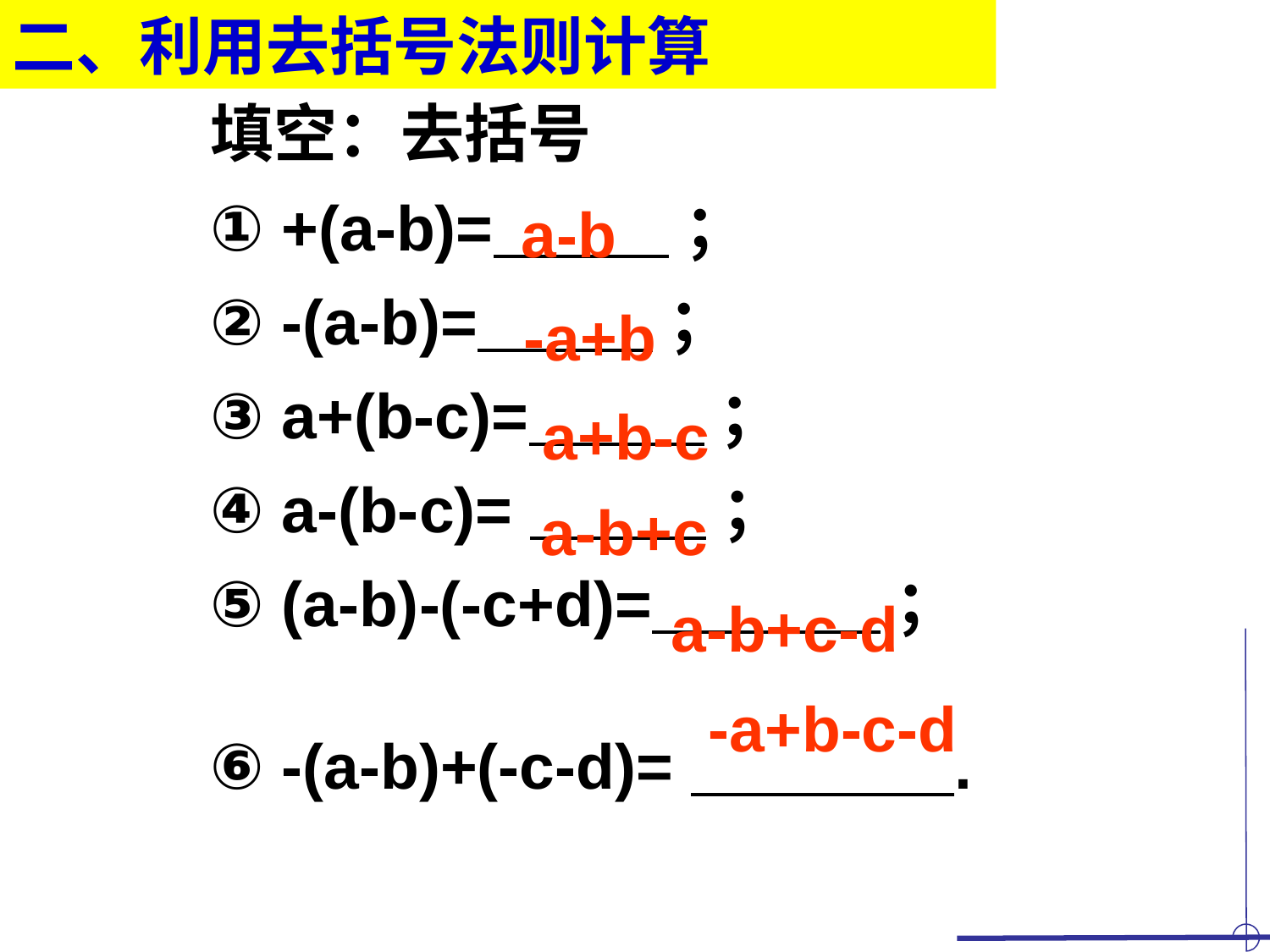

二、利用去括号法则计算
填空：去括号
① +(a-b)=          ；
② -(a-b)=          ；
③ a+(b-c)=          ；
④ a-(b-c)=           ；
⑤ (a-b)-(-c+d)=             ；
⑥ -(a-b)+(-c-d)=                .
a-b
-a+b
a+b-c
a-b+c
a-b+c-d
-a+b-c-d